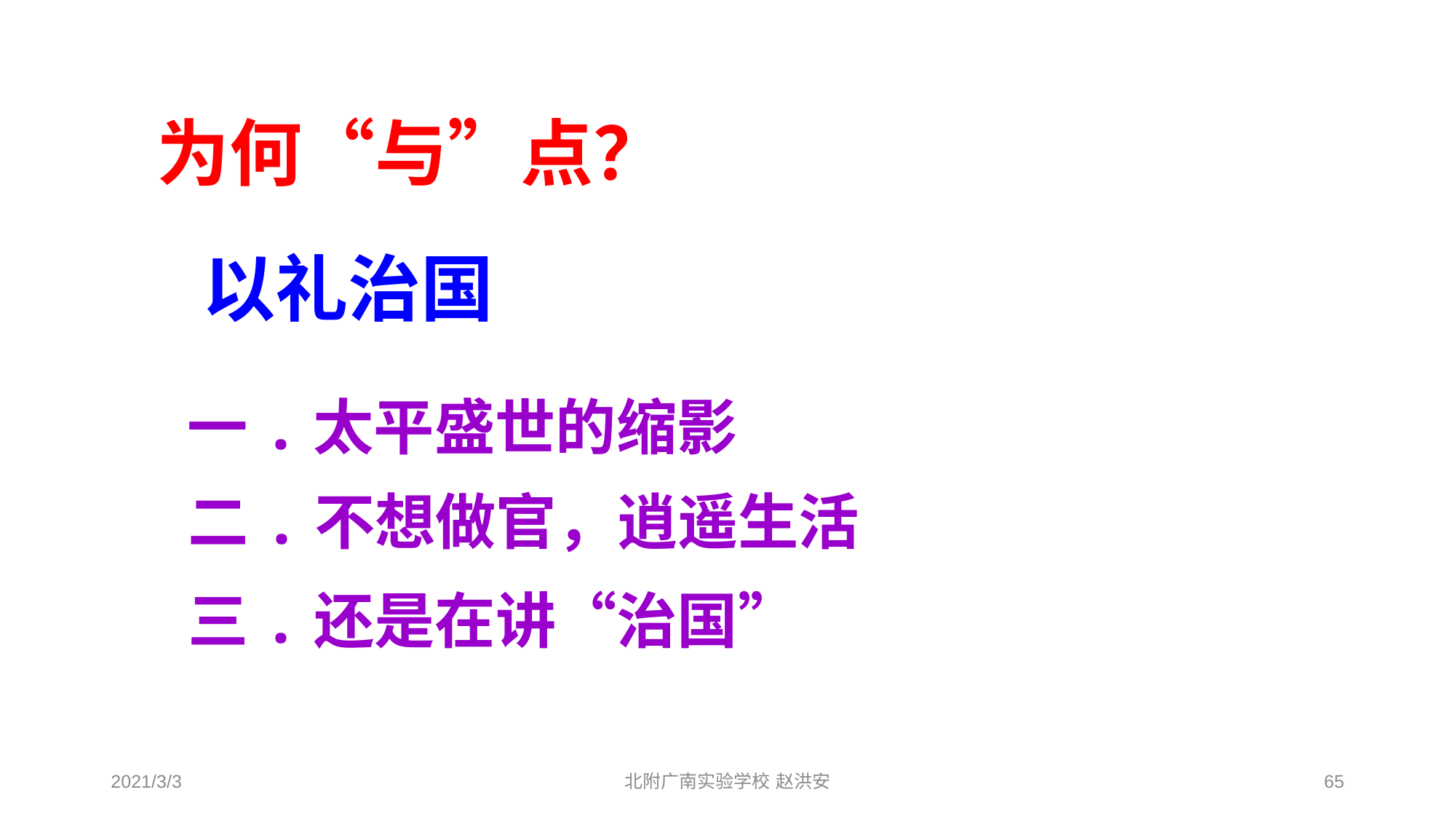

为何“与”点？
以礼治国
一.太平盛世的缩影
二.不想做官，逍遥生活

三.还是在讲“治国”
2021/3/3
北附广南实验学校 赵洪安
65